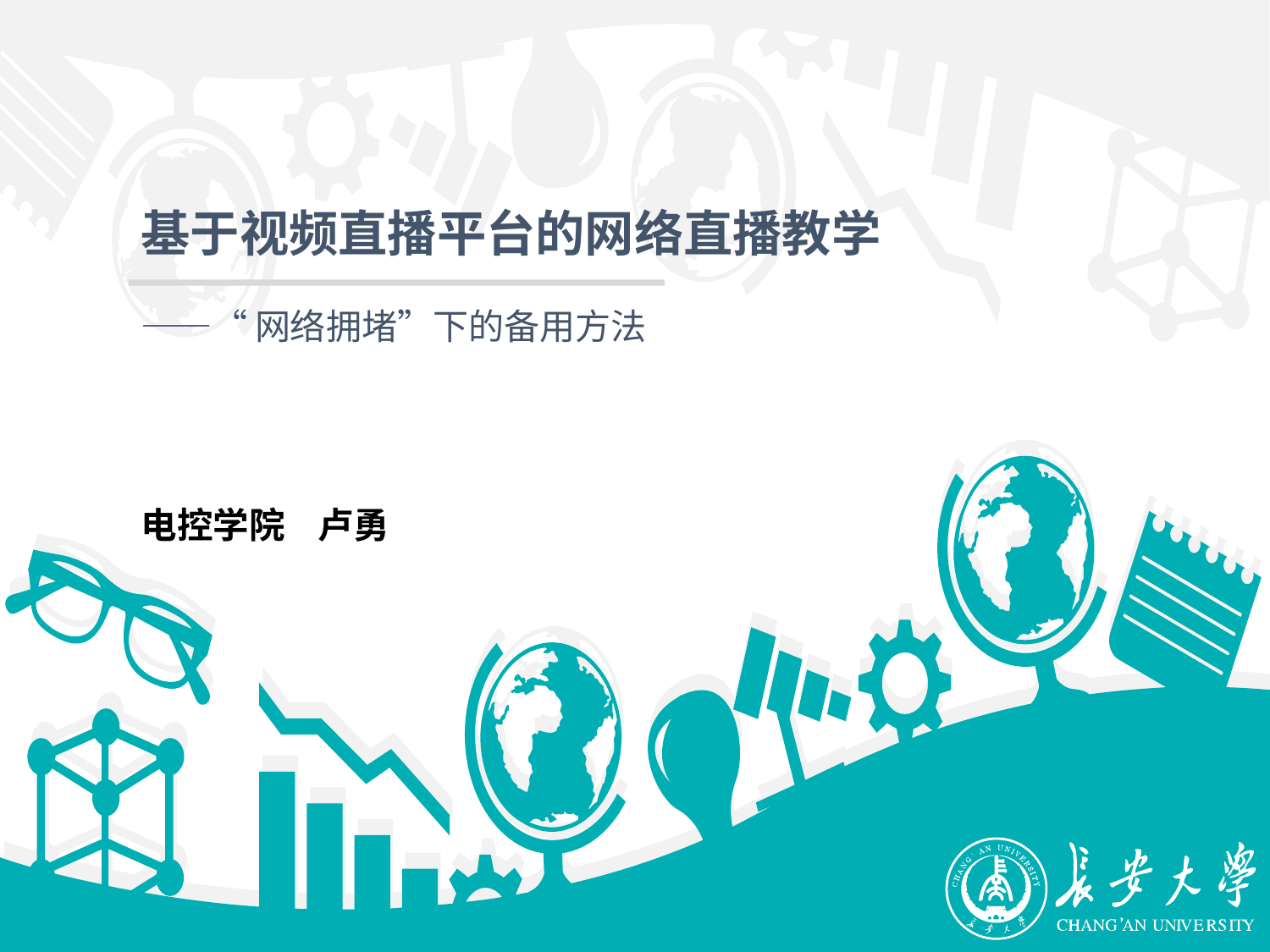

# 基于视频直播平台的网络直播教学
——“网络拥堵”下的备用方法
卢勇
电控学院    卢勇